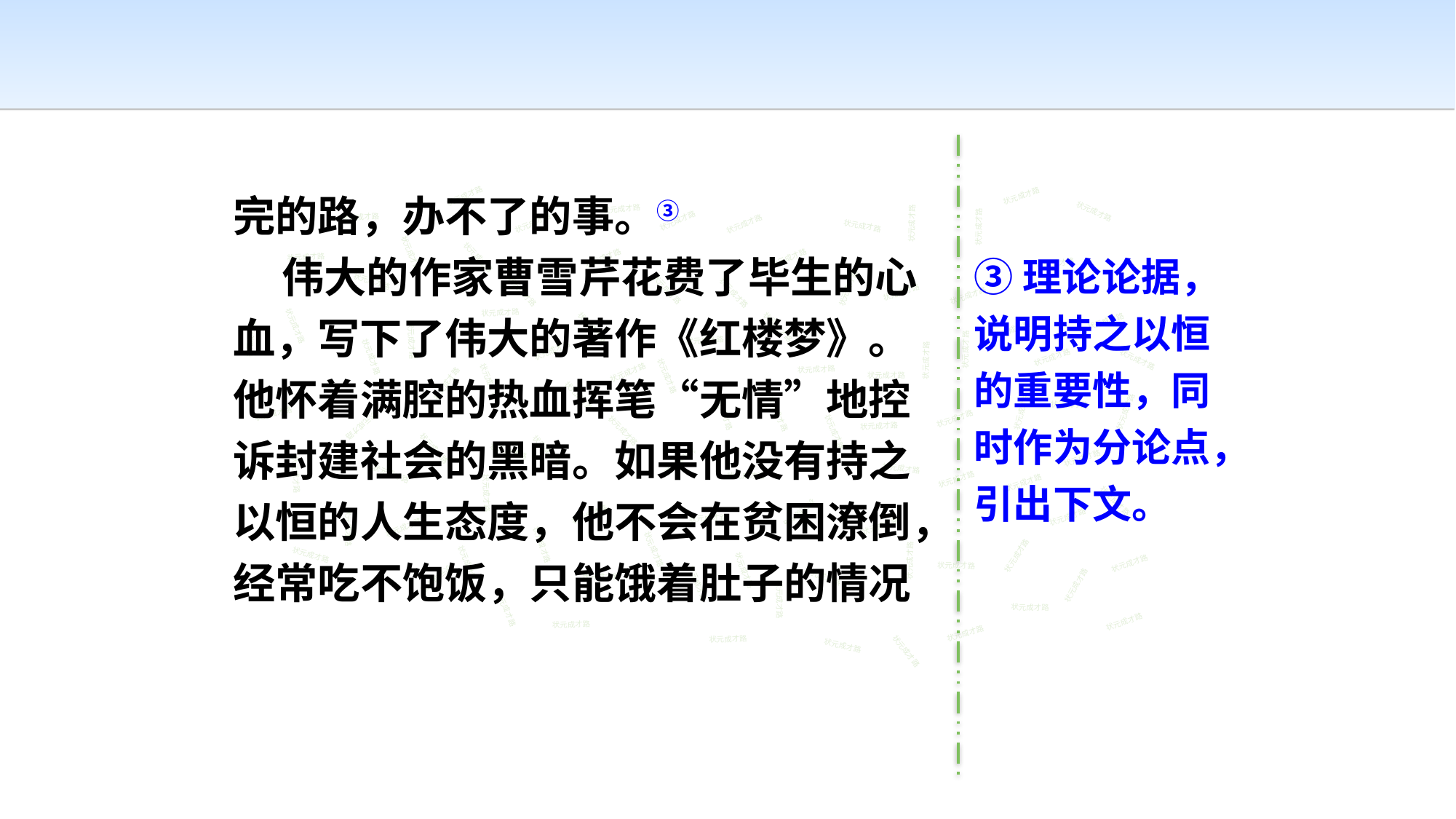

完的路，办不了的事。③
    伟大的作家曹雪芹花费了毕生的心血，写下了伟大的著作《红楼梦》。他怀着满腔的热血挥笔“无情”地控诉封建社会的黑暗。如果他没有持之以恒的人生态度，他不会在贫困潦倒，经常吃不饱饭，只能饿着肚子的情况
状元成才路
状元成才路
状元成才路
状元成才路
状元成才路
状元成才路
状元成才路
状元成才路
状元成才路
状元成才路
状元成才路
③理论论据，说明持之以恒的重要性，同时作为分论点，引出下文。
状元成才路
状元成才路
状元成才路
状元成才路
状元成才路
状元成才路
状元成才路
状元成才路
状元成才路
状元成才路
状元成才路
状元成才路
状元成才路
状元成才路
状元成才路
状元成才路
状元成才路
状元成才路
状元成才路
状元成才路
状元成才路
状元成才路
状元成才路
状元成才路
状元成才路
状元成才路
状元成才路
状元成才路
状元成才路
状元成才路
状元成才路
状元成才路
状元成才路
状元成才路
状元成才路
状元成才路
状元成才路
状元成才路
状元成才路
状元成才路
状元成才路
状元成才路
状元成才路
状元成才路
状元成才路
状元成才路
状元成才路
状元成才路
状元成才路
状元成才路
状元成才路
状元成才路
状元成才路
状元成才路
状元成才路
状元成才路
状元成才路
状元成才路
状元成才路
状元成才路
状元成才路
状元成才路
状元成才路
状元成才路
状元成才路
状元成才路
状元成才路
状元成才路
状元成才路
状元成才路
状元成才路
状元成才路
状元成才路
状元成才路
状元成才路
状元成才路
状元成才路
状元成才路
状元成才路
状元成才路
状元成才路
状元成才路
状元成才路
状元成才路
状元成才路
状元成才路
状元成才路
状元成才路
状元成才路